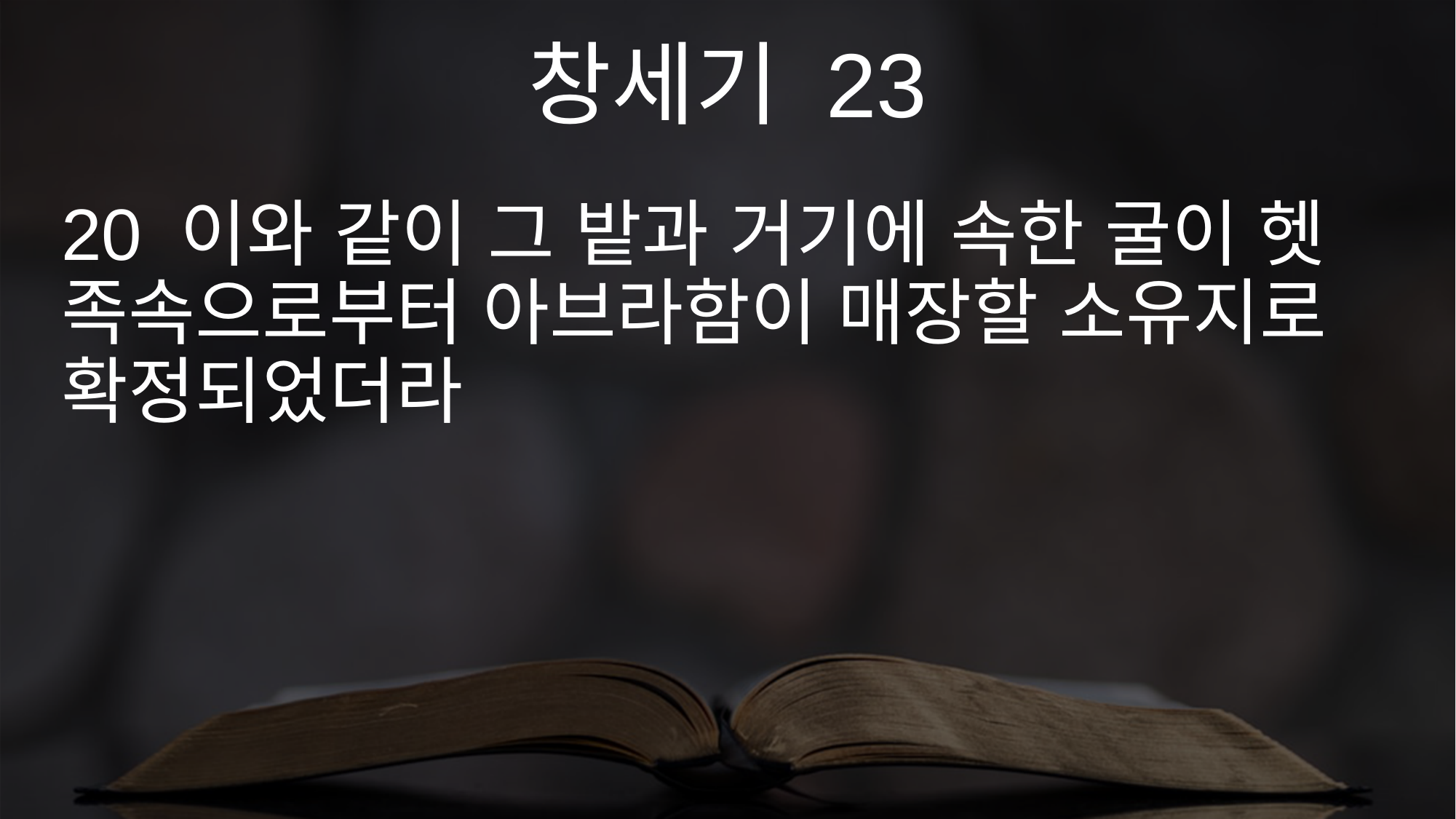

창세기 23
20 이와 같이 그 밭과 거기에 속한 굴이 헷 족속으로부터 아브라함이 매장할 소유지로 확정되었더라